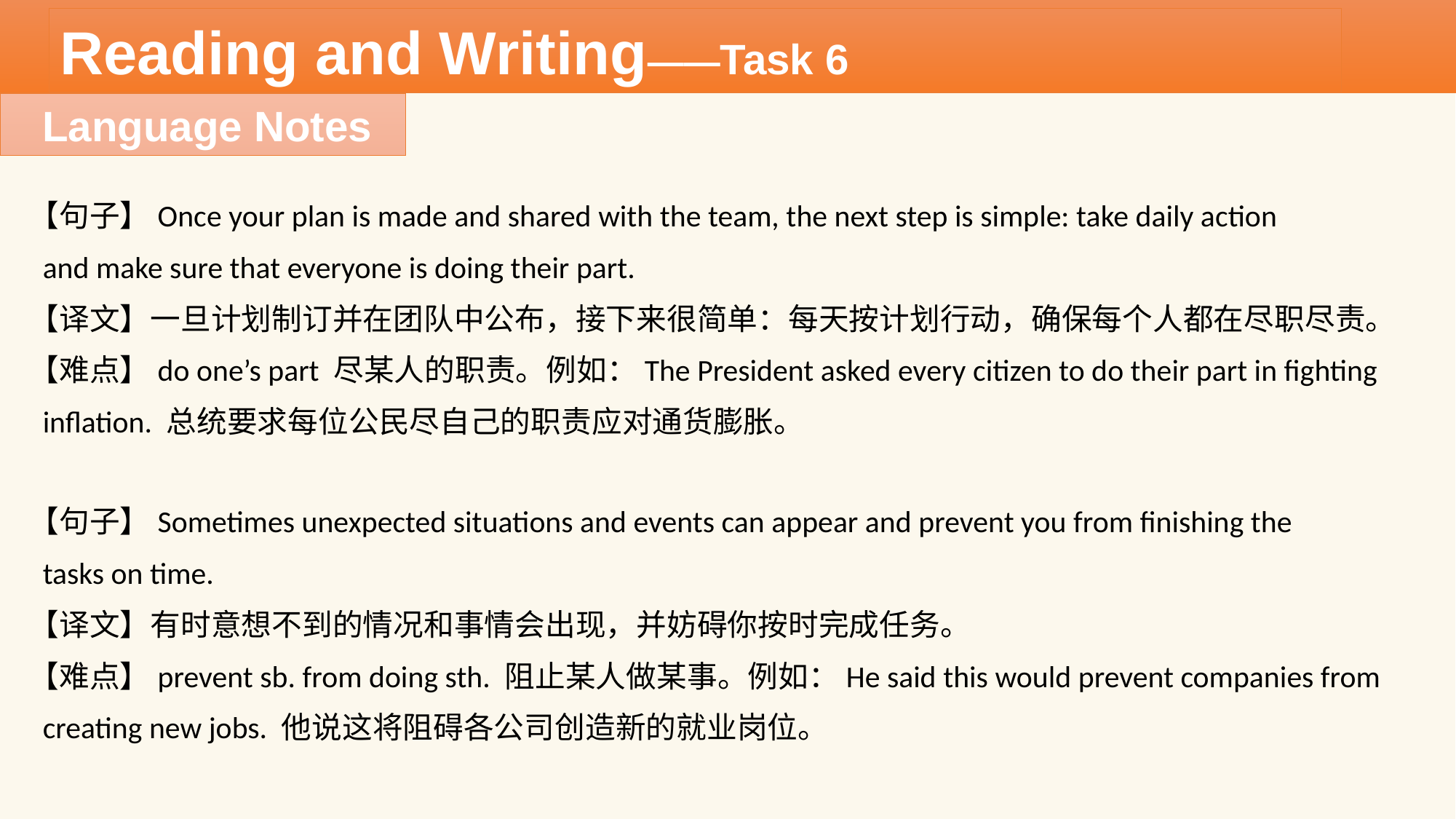

Reading and Writing——Task 6
Language Notes
【句子】Once your plan is made and shared with the team, the next step is simple: take daily action
  and make sure that everyone is doing their part.
【译文】一旦计划制订并在团队中公布，接下来很简单：每天按计划行动，确保每个人都在尽职尽责。
【难点】do one’s part 尽某人的职责。例如：The President asked every citizen to do their part in fighting
  inflation. 总统要求每位公民尽自己的职责应对通货膨胀。

【句子】Sometimes unexpected situations and events can appear and prevent you from finishing the
  tasks on time.
【译文】有时意想不到的情况和事情会出现，并妨碍你按时完成任务。
【难点】prevent sb. from doing sth. 阻止某人做某事。例如：He said this would prevent companies from
  creating new jobs. 他说这将阻碍各公司创造新的就业岗位。